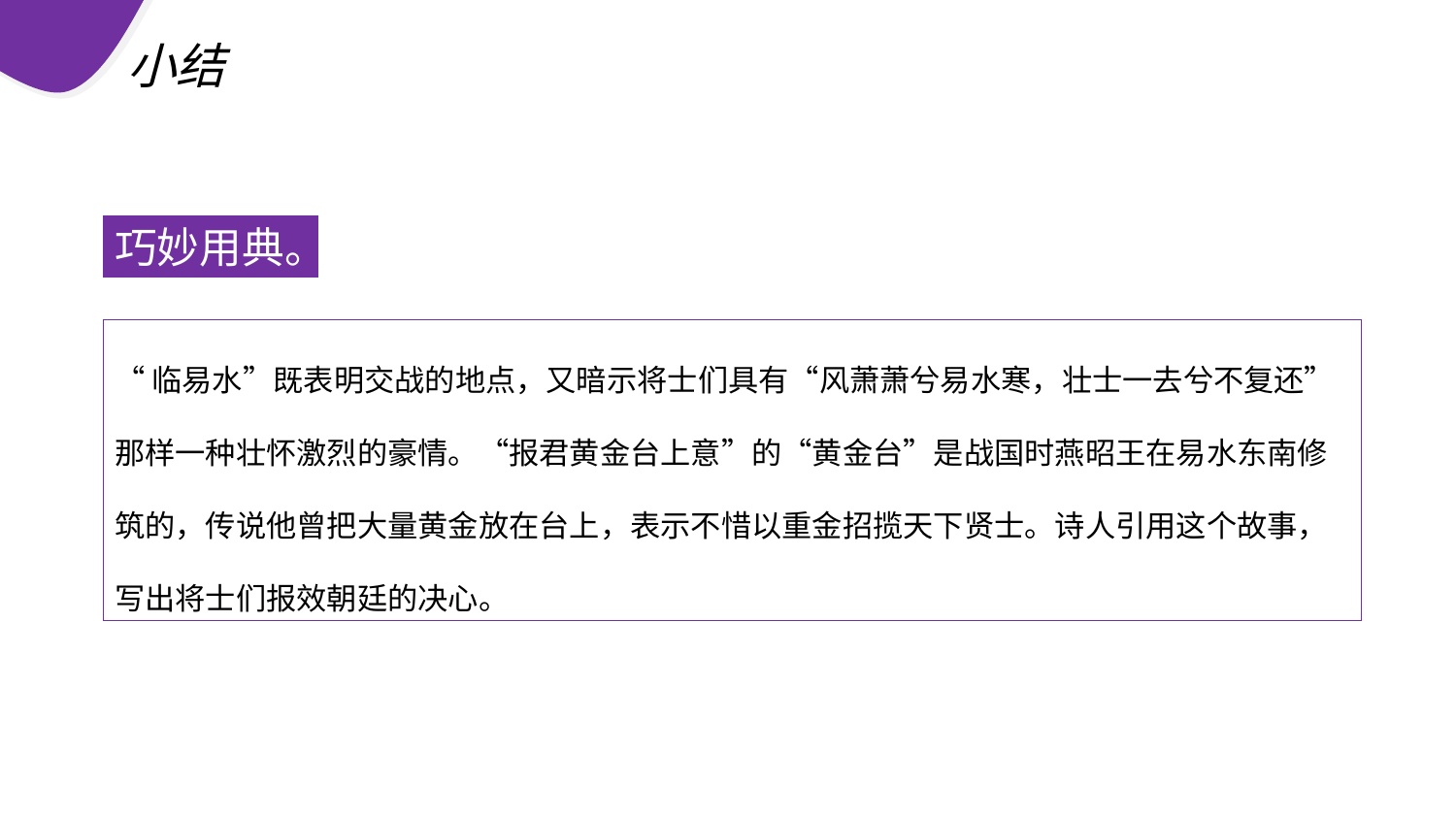

小结
巧妙用典。
“临易水”既表明交战的地点，又暗示将士们具有“风萧萧兮易水寒，壮士一去兮不复还”那样一种壮怀激烈的豪情。“报君黄金台上意”的“黄金台”是战国时燕昭王在易水东南修筑的，传说他曾把大量黄金放在台上，表示不惜以重金招揽天下贤士。诗人引用这个故事，写出将士们报效朝廷的决心。